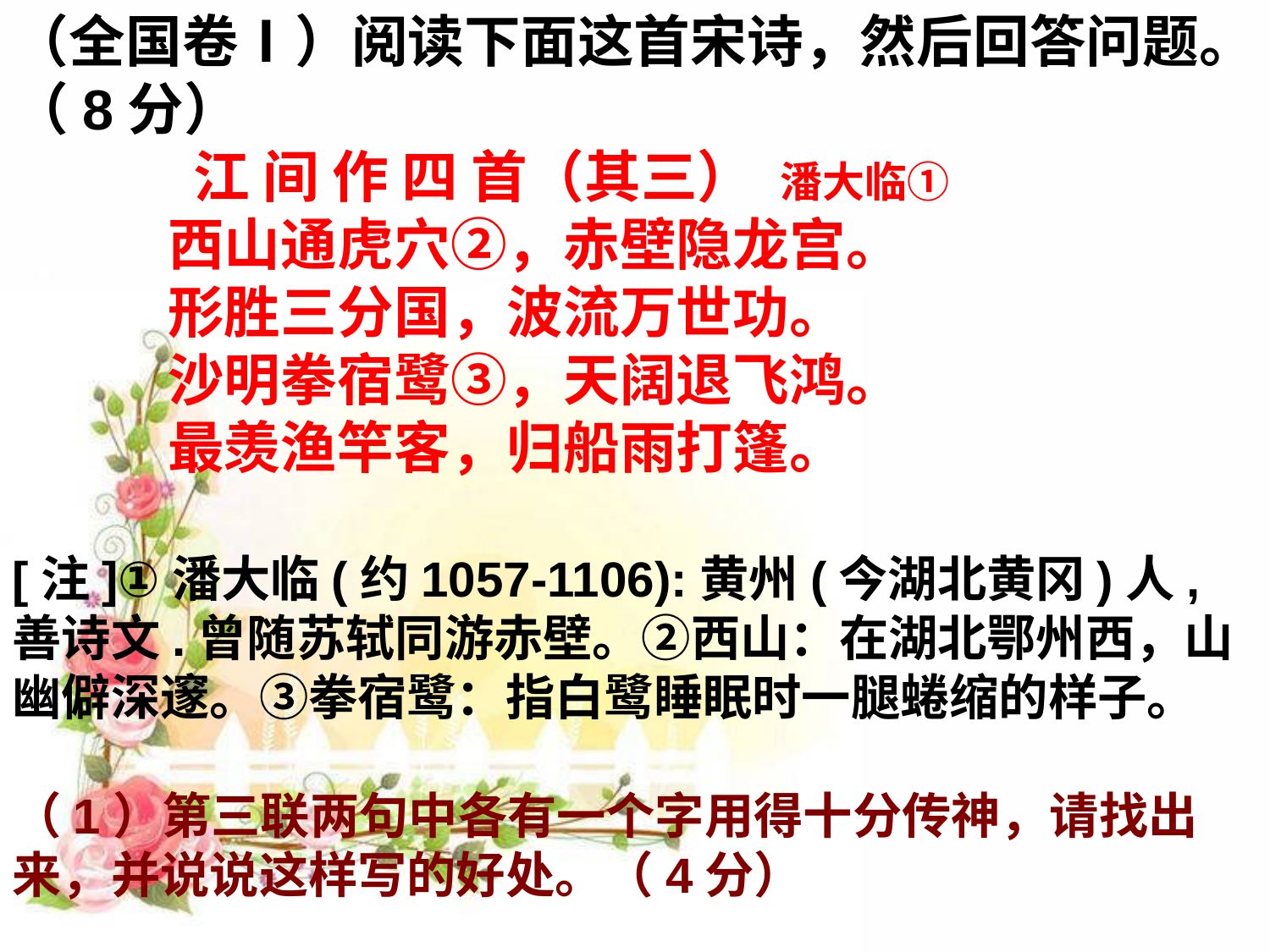

（全国卷Ⅰ）阅读下面这首宋诗，然后回答问题。（8分）
             江 间 作 四 首（其三）  潘大临①
           西山通虎穴②，赤壁隐龙宫。
           形胜三分国，波流万世功。
           沙明拳宿鹭③，天阔退飞鸿。
           最羡渔竿客，归船雨打篷。

[注]①潘大临(约1057-1106):黄州(今湖北黄冈)人,善诗文.曾随苏轼同游赤壁。②西山：在湖北鄂州西，山幽僻深邃。③拳宿鹭：指白鹭睡眠时一腿蜷缩的样子。

（1）第三联两句中各有一个字用得十分传神，请找出来，并说说这样写的好处。（4分）